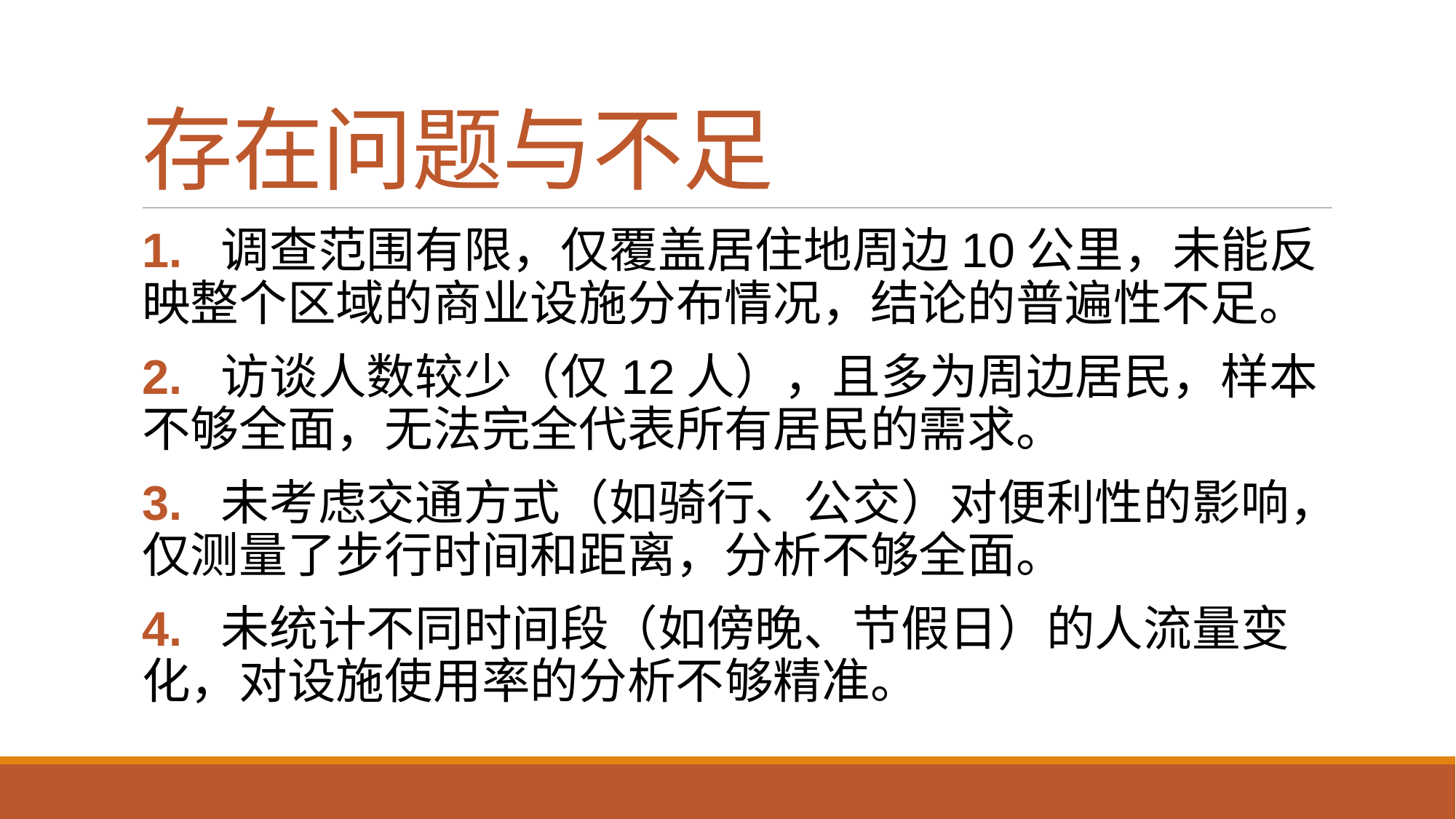

# 存在问题与不足
1.  调查范围有限，仅覆盖居住地周边10公里，未能反映整个区域的商业设施分布情况，结论的普遍性不足。
2.  访谈人数较少（仅12人），且多为周边居民，样本不够全面，无法完全代表所有居民的需求。
3.  未考虑交通方式（如骑行、公交）对便利性的影响，仅测量了步行时间和距离，分析不够全面。
4.  未统计不同时间段（如傍晚、节假日）的人流量变化，对设施使用率的分析不够精准。